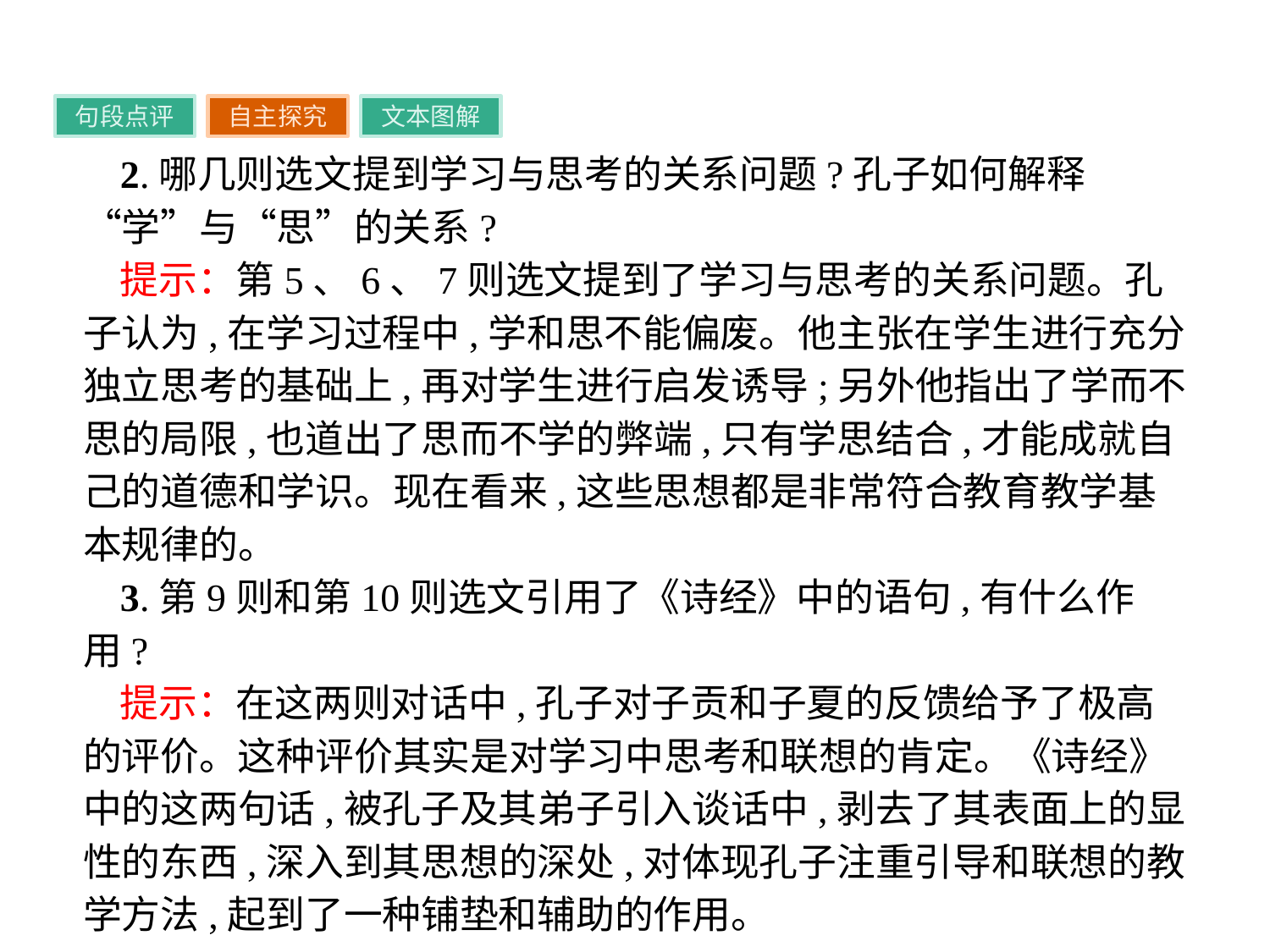

句段点评
自主探究
文本图解
2.哪几则选文提到学习与思考的关系问题?孔子如何解释“学”与“思”的关系?
提示：第5、6、7则选文提到了学习与思考的关系问题。孔子认为,在学习过程中,学和思不能偏废。他主张在学生进行充分独立思考的基础上,再对学生进行启发诱导;另外他指出了学而不思的局限,也道出了思而不学的弊端,只有学思结合,才能成就自己的道德和学识。现在看来,这些思想都是非常符合教育教学基本规律的。
3.第9则和第10则选文引用了《诗经》中的语句,有什么作用?
提示：在这两则对话中,孔子对子贡和子夏的反馈给予了极高的评价。这种评价其实是对学习中思考和联想的肯定。《诗经》中的这两句话,被孔子及其弟子引入谈话中,剥去了其表面上的显性的东西,深入到其思想的深处,对体现孔子注重引导和联想的教学方法,起到了一种铺垫和辅助的作用。